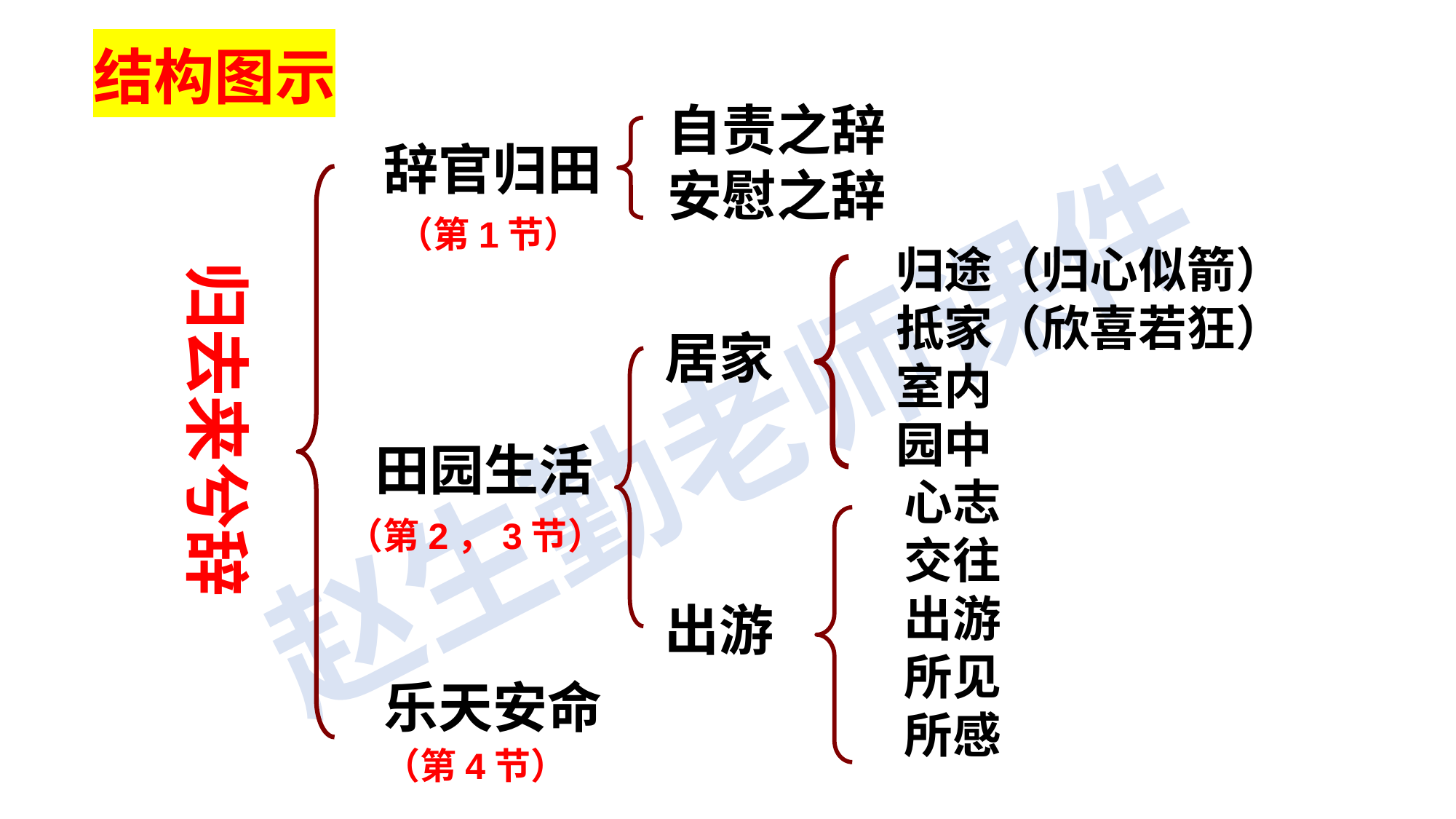

结构图示
自责之辞安慰之辞

辞官归田

（第1节）
归途（归心似箭）
抵家（欣喜若狂）
室内
园中
归去来兮辞

居家

田园生活
心志
交往
出游
所见
所感
（第2，3节）

出游
乐天安命
（第4节）